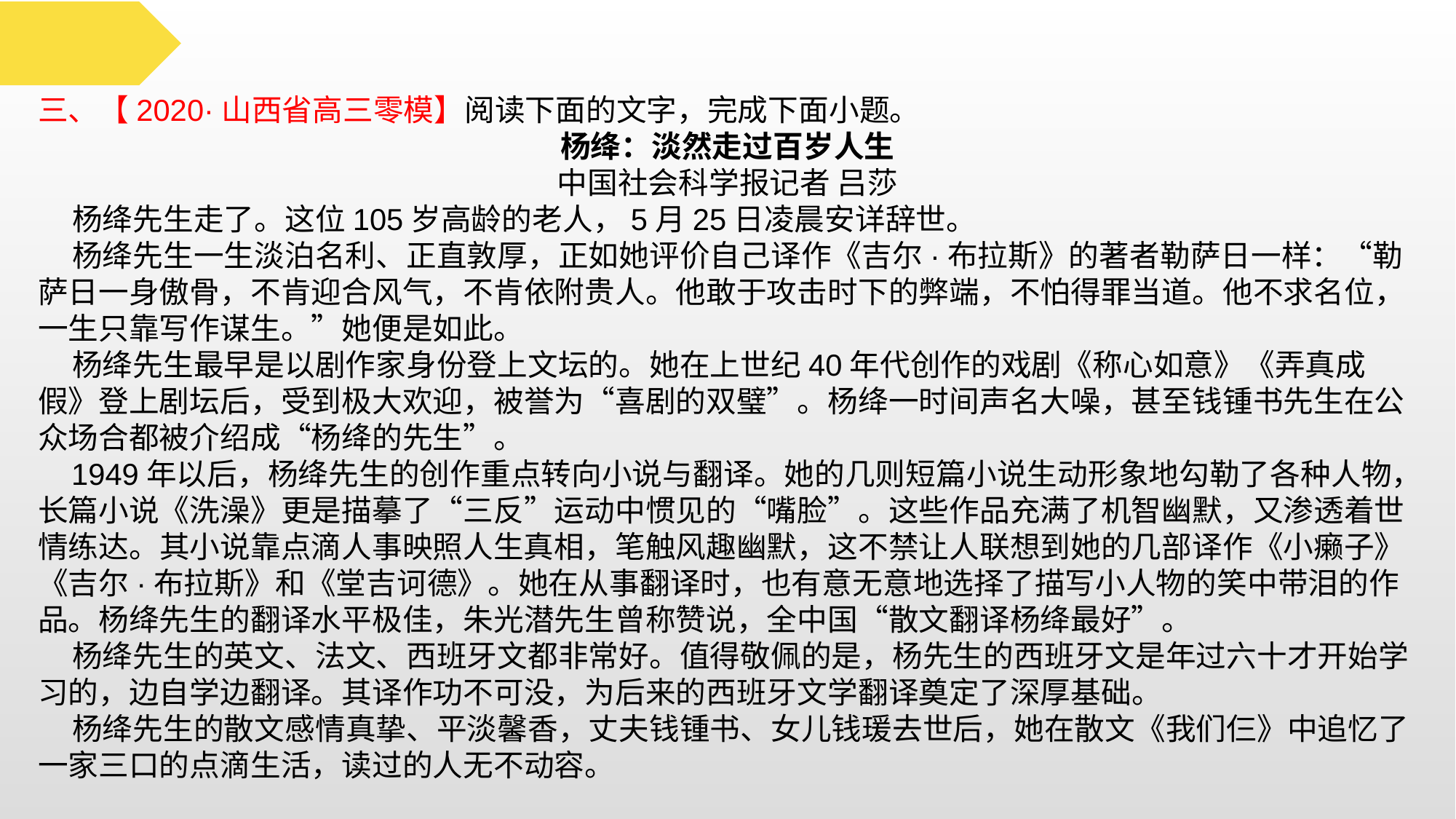

三、【2020·山西省高三零模】阅读下面的文字，完成下面小题。
杨绛：淡然走过百岁人生
中国社会科学报记者 吕莎
    杨绛先生走了。这位105岁高龄的老人，5月25日凌晨安详辞世。
    杨绛先生一生淡泊名利、正直敦厚，正如她评价自己译作《吉尔·布拉斯》的著者勒萨日一样：“勒萨日一身傲骨，不肯迎合风气，不肯依附贵人。他敢于攻击时下的弊端，不怕得罪当道。他不求名位，一生只靠写作谋生。”她便是如此。
    杨绛先生最早是以剧作家身份登上文坛的。她在上世纪40年代创作的戏剧《称心如意》《弄真成假》登上剧坛后，受到极大欢迎，被誉为“喜剧的双璧”。杨绛一时间声名大噪，甚至钱锺书先生在公众场合都被介绍成“杨绛的先生”。
    1949年以后，杨绛先生的创作重点转向小说与翻译。她的几则短篇小说生动形象地勾勒了各种人物，长篇小说《洗澡》更是描摹了“三反”运动中惯见的“嘴脸”。这些作品充满了机智幽默，又渗透着世情练达。其小说靠点滴人事映照人生真相，笔触风趣幽默，这不禁让人联想到她的几部译作《小癞子》《吉尔·布拉斯》和《堂吉诃德》。她在从事翻译时，也有意无意地选择了描写小人物的笑中带泪的作品。杨绛先生的翻译水平极佳，朱光潜先生曾称赞说，全中国“散文翻译杨绛最好”。
    杨绛先生的英文、法文、西班牙文都非常好。值得敬佩的是，杨先生的西班牙文是年过六十才开始学习的，边自学边翻译。其译作功不可没，为后来的西班牙文学翻译奠定了深厚基础。
    杨绛先生的散文感情真挚、平淡馨香，丈夫钱锺书、女儿钱瑗去世后，她在散文《我们仨》中追忆了一家三口的点滴生活，读过的人无不动容。